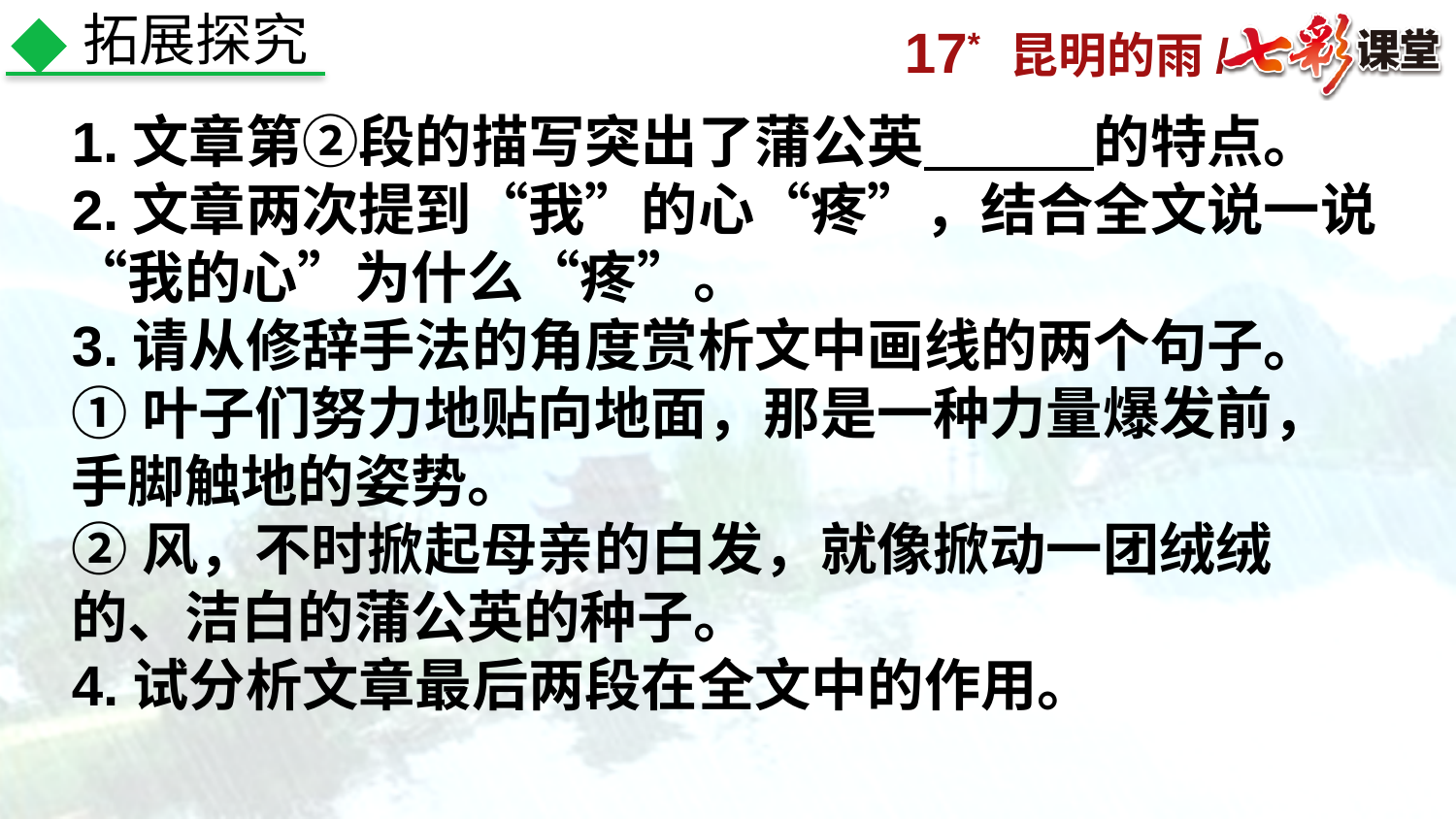

拓展探究

1.文章第②段的描写突出了蒲公英　　　的特点。
2.文章两次提到“我”的心“疼”，结合全文说一说“我的心”为什么“疼”。
3.请从修辞手法的角度赏析文中画线的两个句子。
①叶子们努力地贴向地面，那是一种力量爆发前，手脚触地的姿势。
②风，不时掀起母亲的白发，就像掀动一团绒绒的、洁白的蒲公英的种子。
4.试分析文章最后两段在全文中的作用。